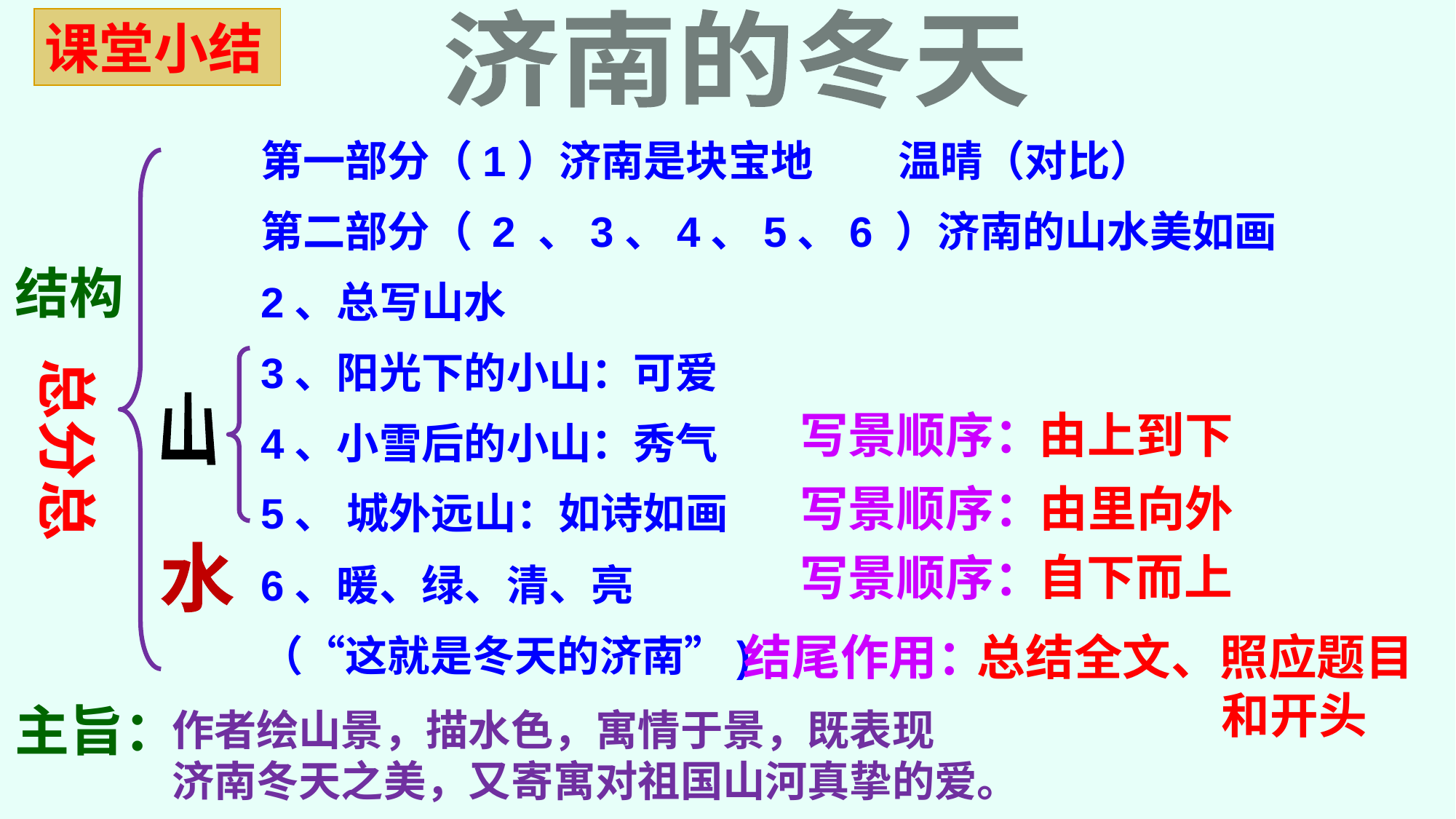

课堂小结
济南的冬天
第一部分（1）济南是块宝地　　温晴（对比）
第二部分（ 2 、3、4、5、6 ）济南的山水美如画
2、总写山水
3、阳光下的小山：可爱
4、小雪后的小山：秀气
5、 城外远山：如诗如画
6、暖、绿、清、亮
（“这就是冬天的济南”)

结构
总分总

山
写景顺序：
由上到下
由里向外
写景顺序：
自下而上
水
写景顺序：
结尾作用：
总结全文、照应题目
                     和开头
主旨：
作者绘山景，描水色，寓情于景，既表现
济南冬天之美，又寄寓对祖国山河真挚的爱。